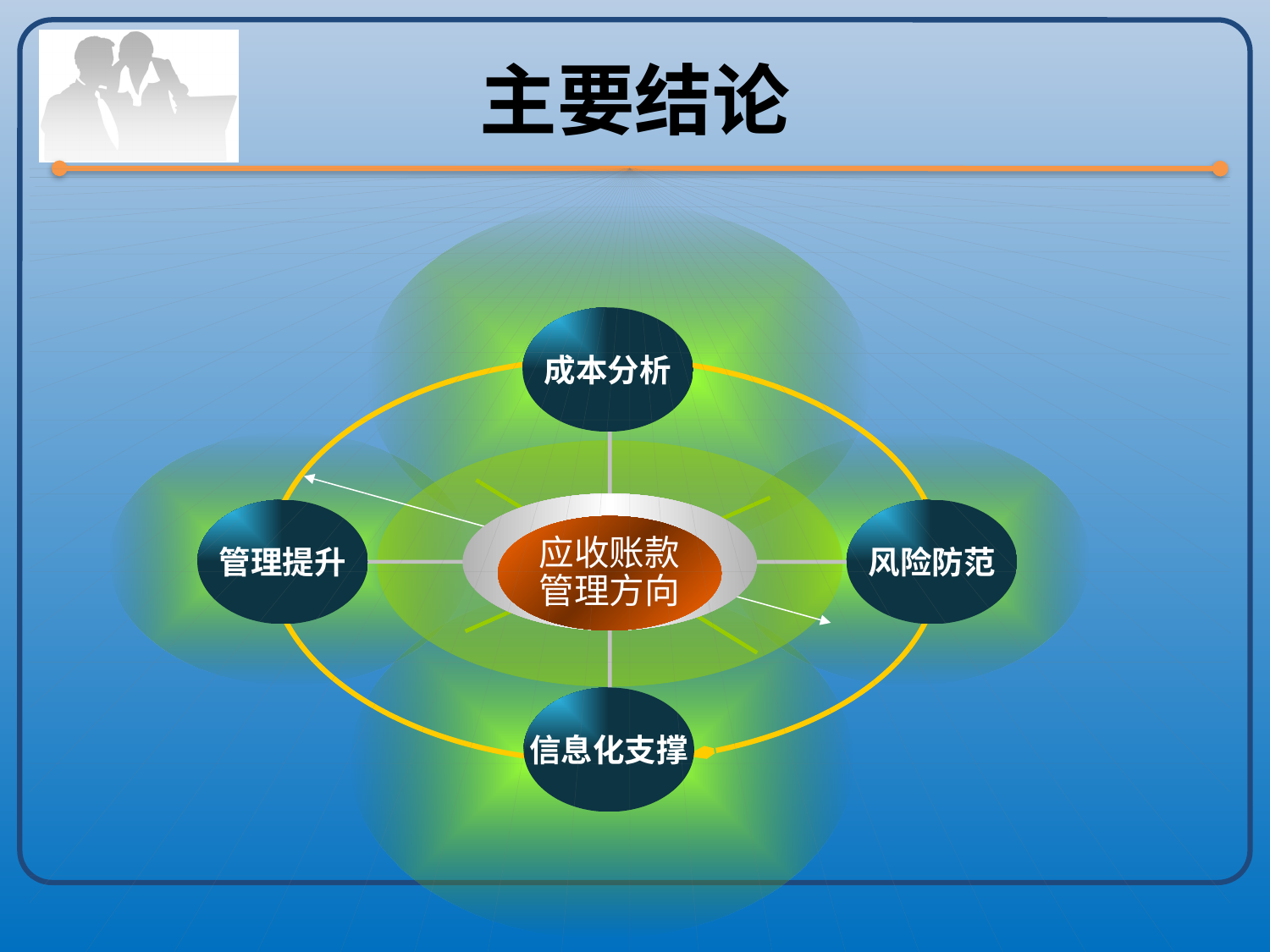

# 主要结论

成本分析

管理提升
风险防范
应收账款
管理方向

信息化支撑